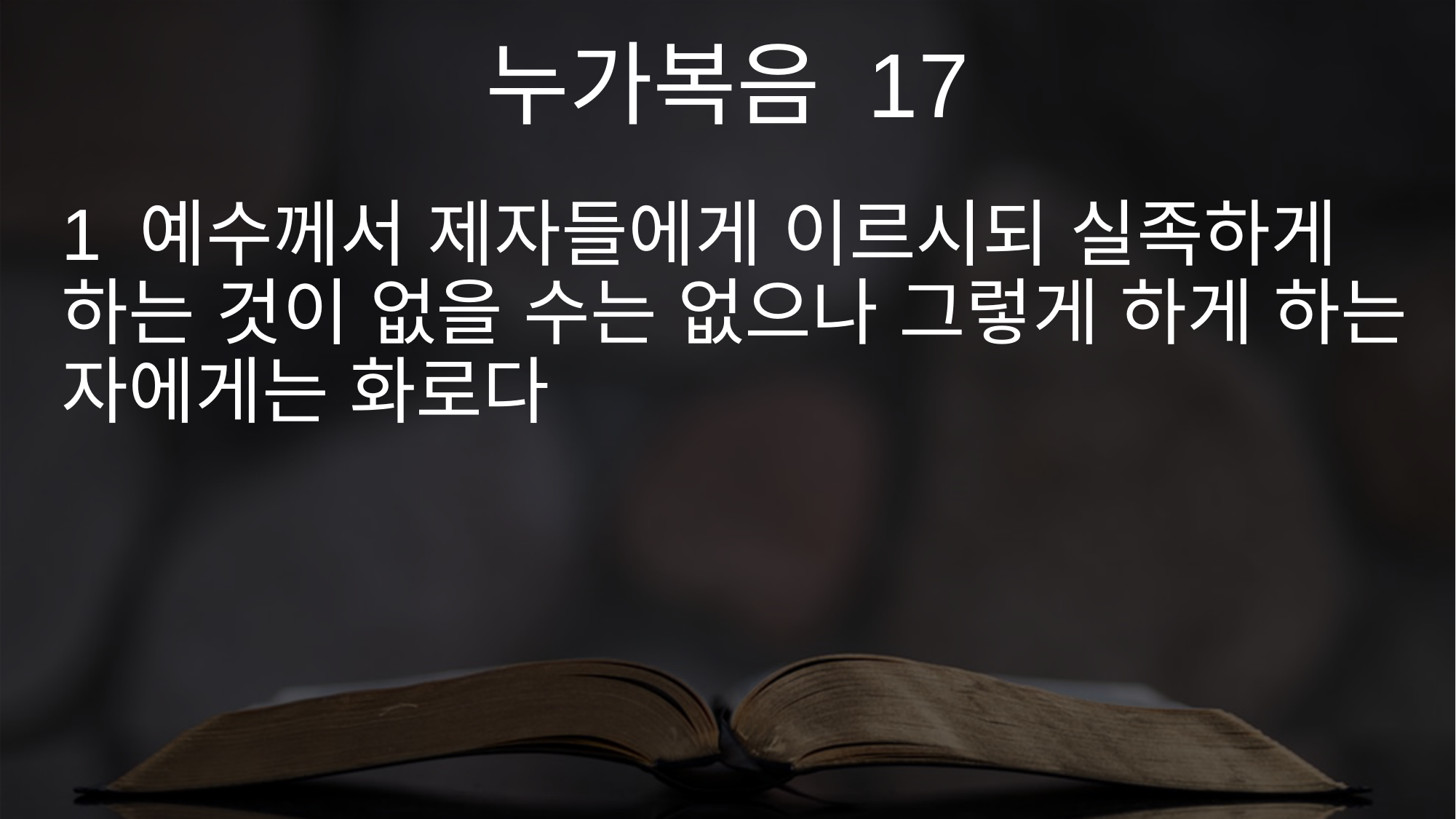

누가복음 17
1 예수께서 제자들에게 이르시되 실족하게 하는 것이 없을 수는 없으나 그렇게 하게 하는 자에게는 화로다